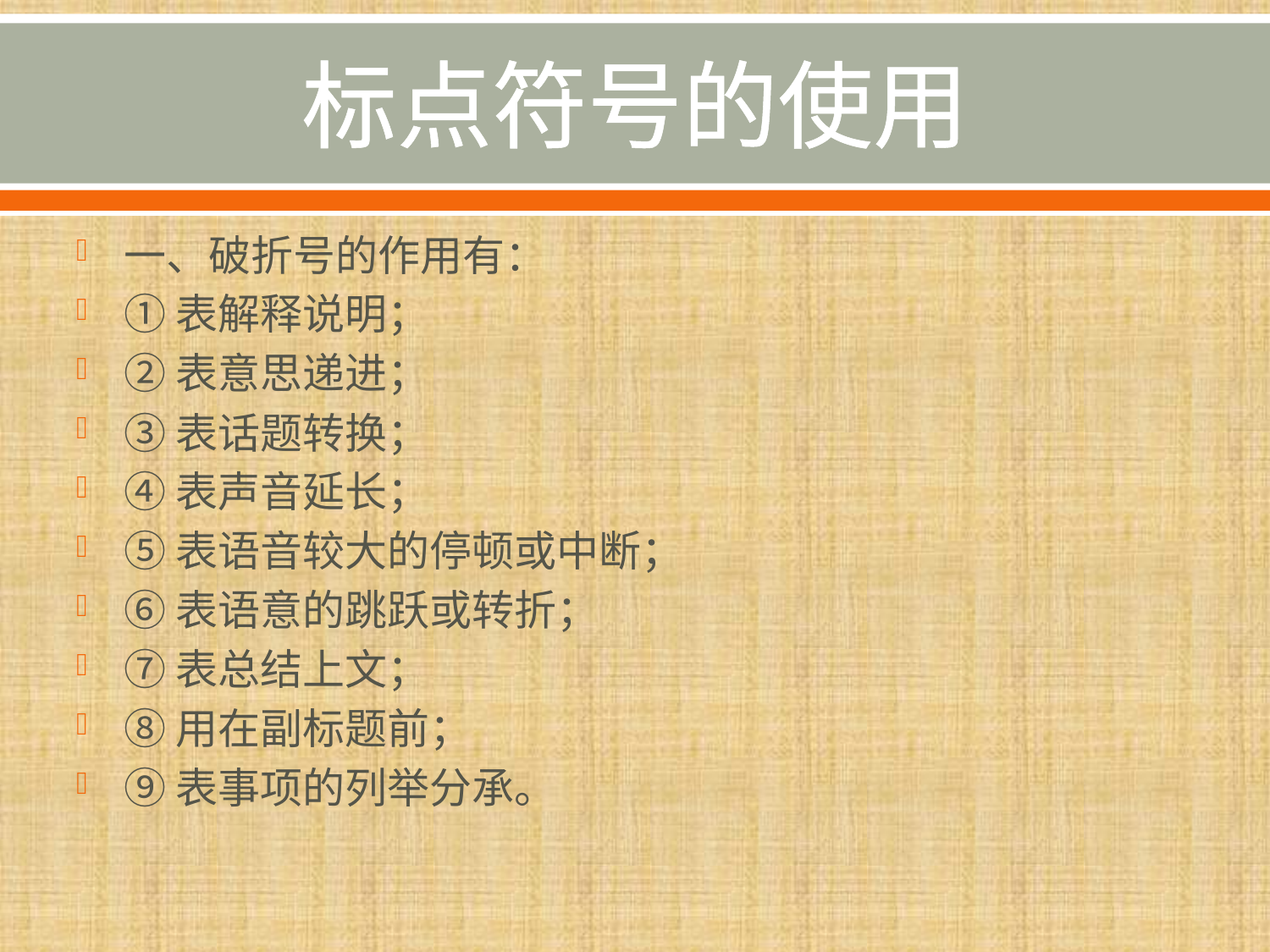

# 标点符号的使用
一、破折号的作用有：
①表解释说明；
②表意思递进；
③表话题转换；
④表声音延长；
⑤表语音较大的停顿或中断；
⑥表语意的跳跃或转折；
⑦表总结上文；
⑧用在副标题前；
⑨表事项的列举分承。